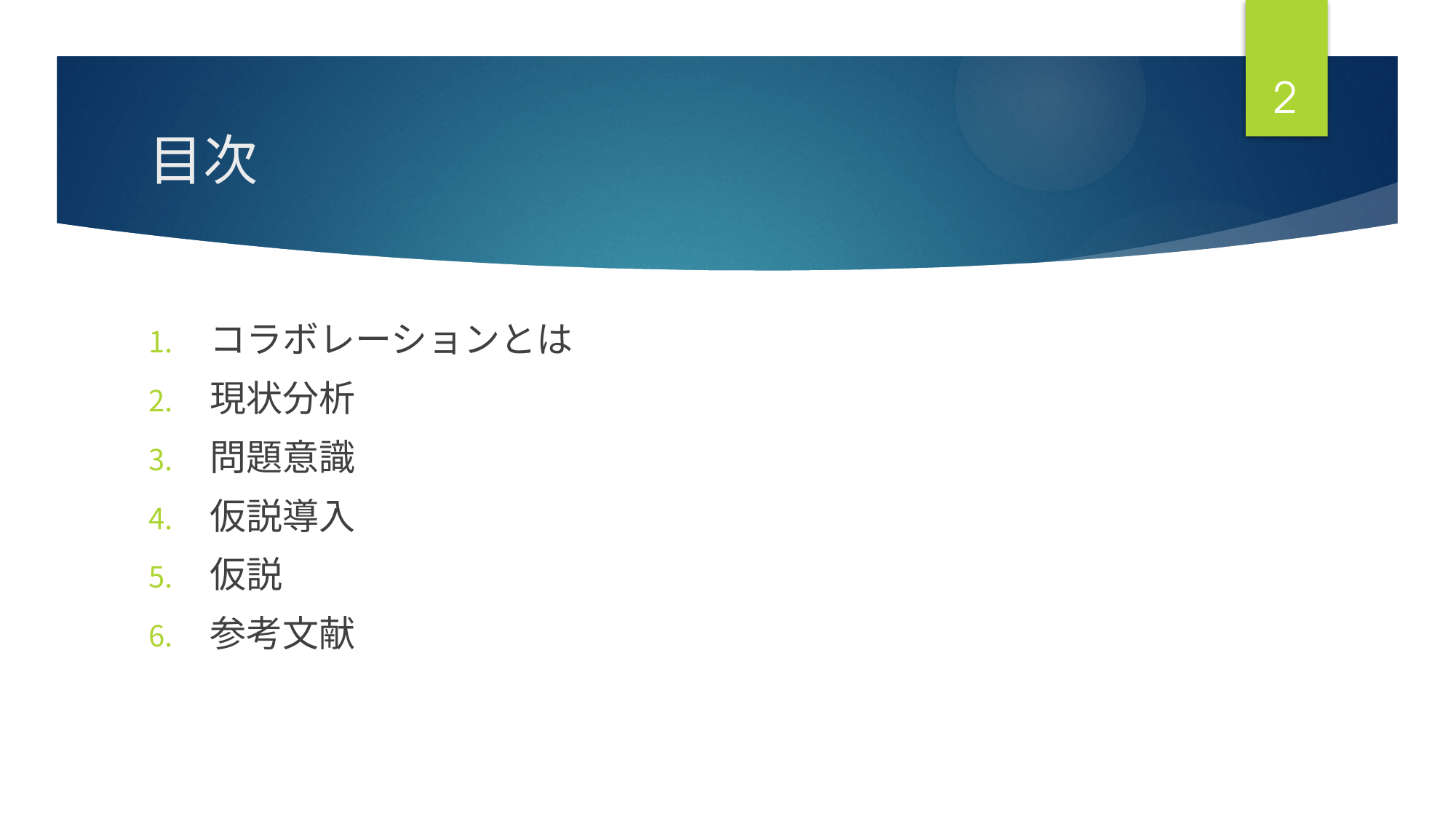

2
# 目次
コラボレーションとは
現状分析
問題意識
仮説導入
仮説
参考文献